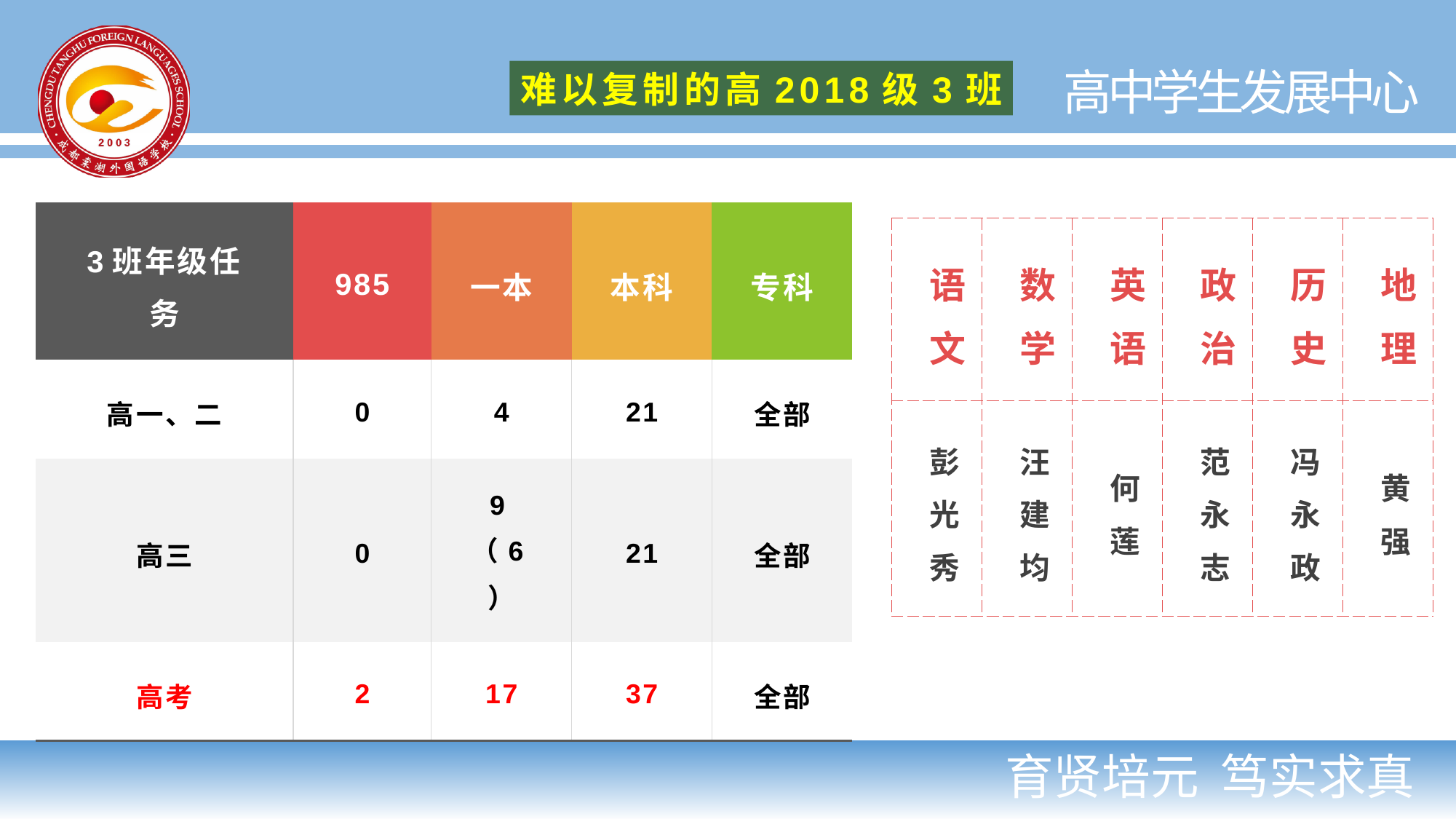

难以复制的高2018级3班
| 3班年级任务 | 985 | 一本 | 本科 | 专科 |
| --- | --- | --- | --- | --- |
| 高一、二 | 0 | 4 | 21 | 全部 |
| 高三 | 0 | 9（6） | 21 | 全部 |
| 高考 | 2 | 17 | 37 | 全部 |
| 语文 | 数学 | 英语 | 政治 | 历史 | 地理 |
| --- | --- | --- | --- | --- | --- |
| 彭光秀 | 汪建均 | 何莲 | 范永志 | 冯永政 | 黄强 |